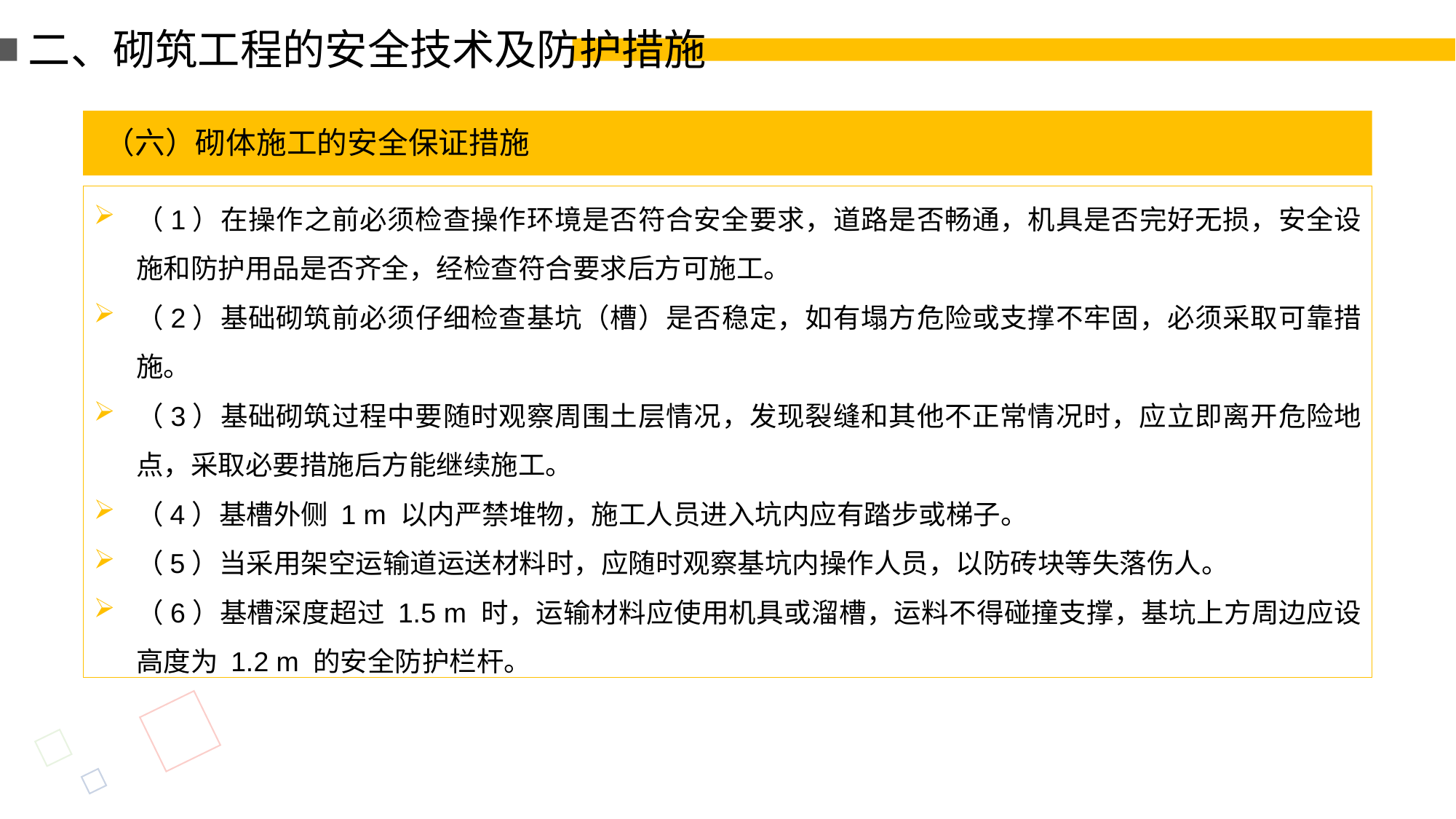

二、砌筑工程的安全技术及防护措施
（六）砌体施工的安全保证措施
（1）在操作之前必须检查操作环境是否符合安全要求，道路是否畅通，机具是否完好无损，安全设施和防护用品是否齐全，经检查符合要求后方可施工。
（2）基础砌筑前必须仔细检查基坑（槽）是否稳定，如有塌方危险或支撑不牢固，必须采取可靠措施。
（3）基础砌筑过程中要随时观察周围土层情况，发现裂缝和其他不正常情况时，应立即离开危险地点，采取必要措施后方能继续施工。
（4）基槽外侧 1 m 以内严禁堆物，施工人员进入坑内应有踏步或梯子。
（5）当采用架空运输道运送材料时，应随时观察基坑内操作人员，以防砖块等失落伤人。
（6）基槽深度超过 1.5 m 时，运输材料应使用机具或溜槽，运料不得碰撞支撑，基坑上方周边应设高度为 1.2 m 的安全防护栏杆。